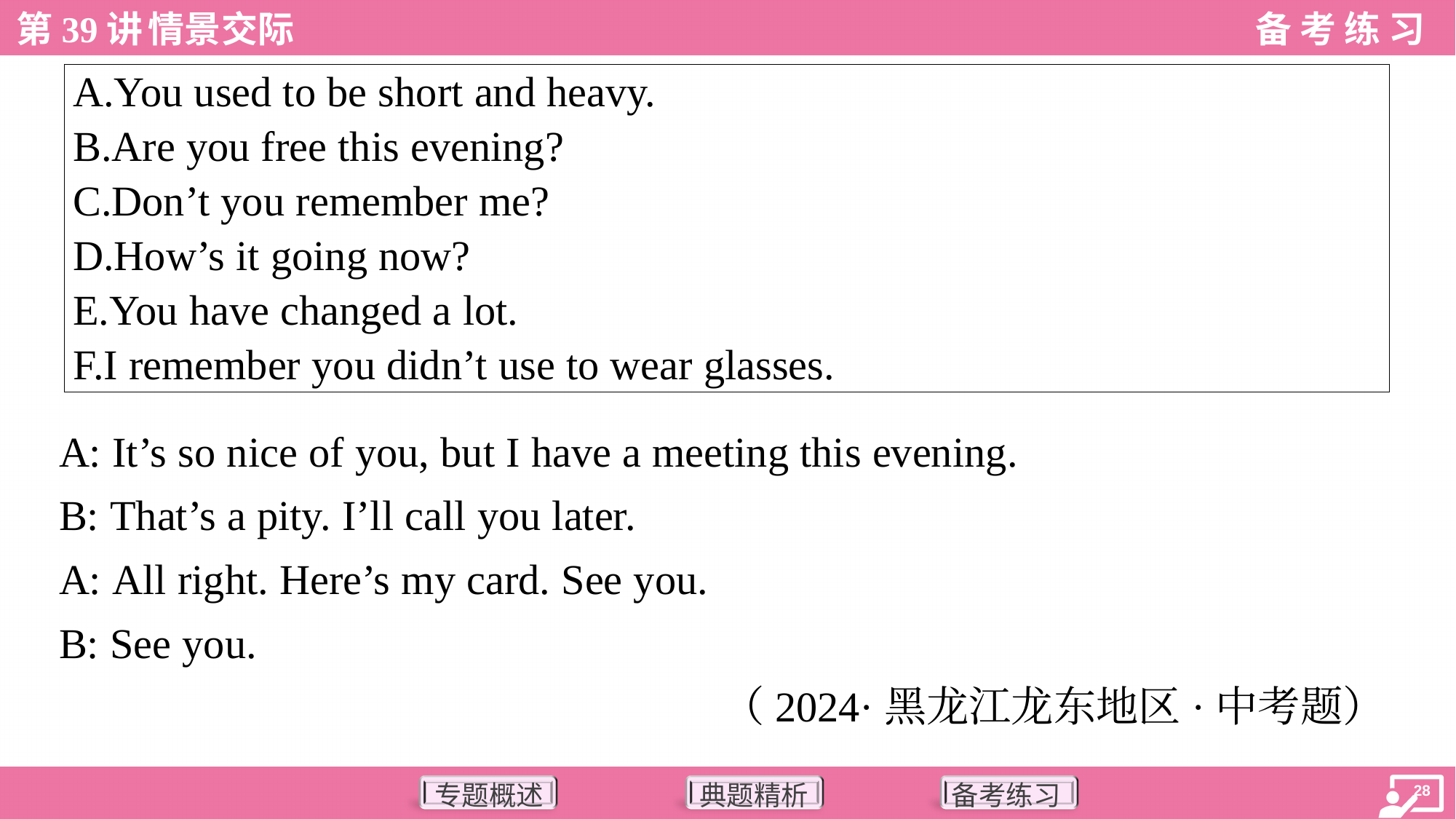

| A.You used to be short and heavy. B.Are you free this evening? C.Don’t you remember me? D.How’s it going now? E.You have changed a lot. F.I remember you didn’t use to wear glasses. |
| --- |
A: It’s so nice of you, but I have a meeting this evening.
B: That’s a pity. I’ll call you later.
A: All right. Here’s my card. See you.
B: See you.
（2024·黑龙江龙东地区·中考题）